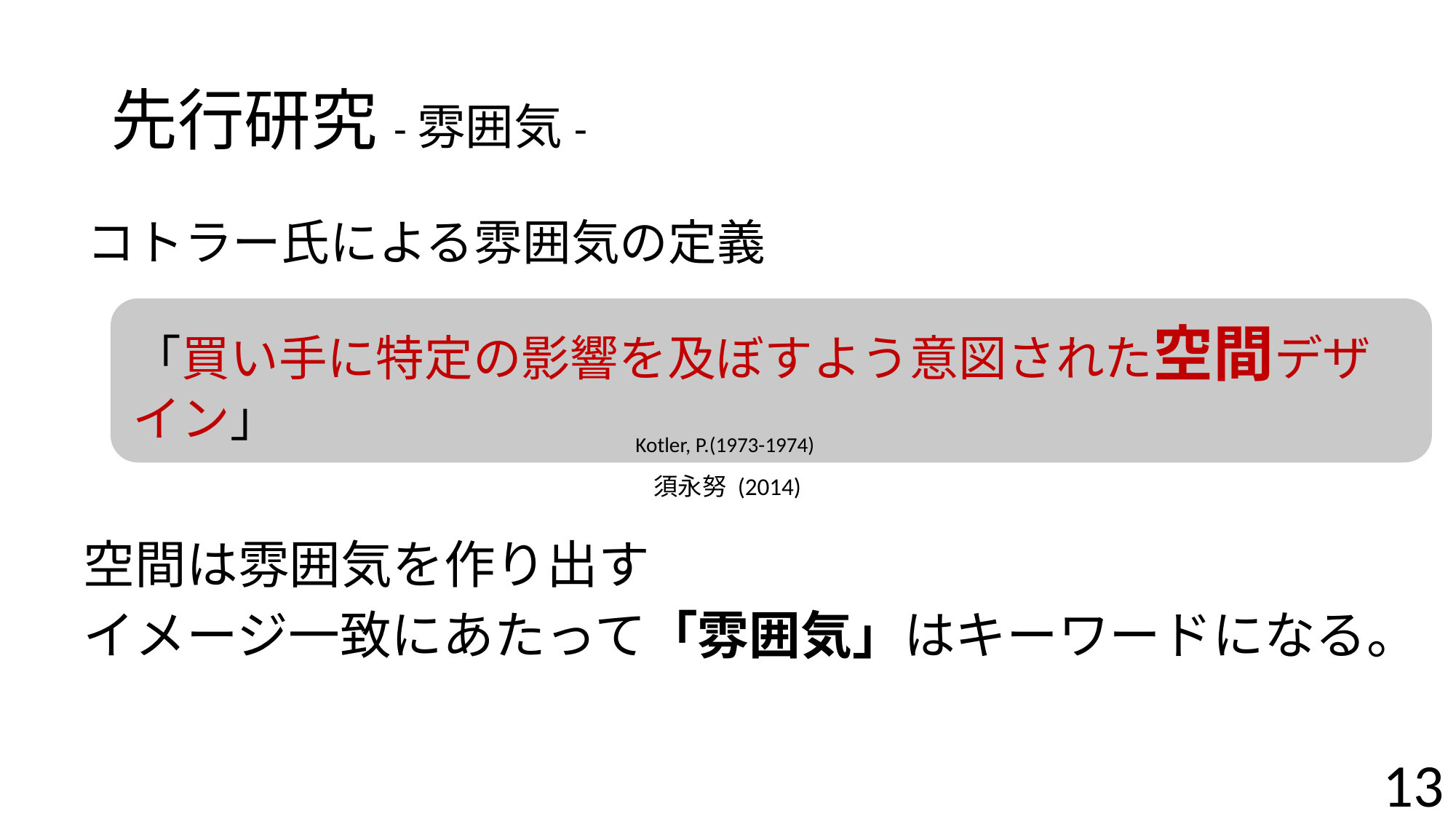

# 先行研究-雰囲気-
コトラー氏による雰囲気の定義
「買い手に特定の影響を及ぼすよう意図された空間デザイン」
Kotler, P.(1973-1974)
須永努 (2014)
空間は雰囲気を作り出す
イメージ一致にあたって「雰囲気」はキーワードになる。
13